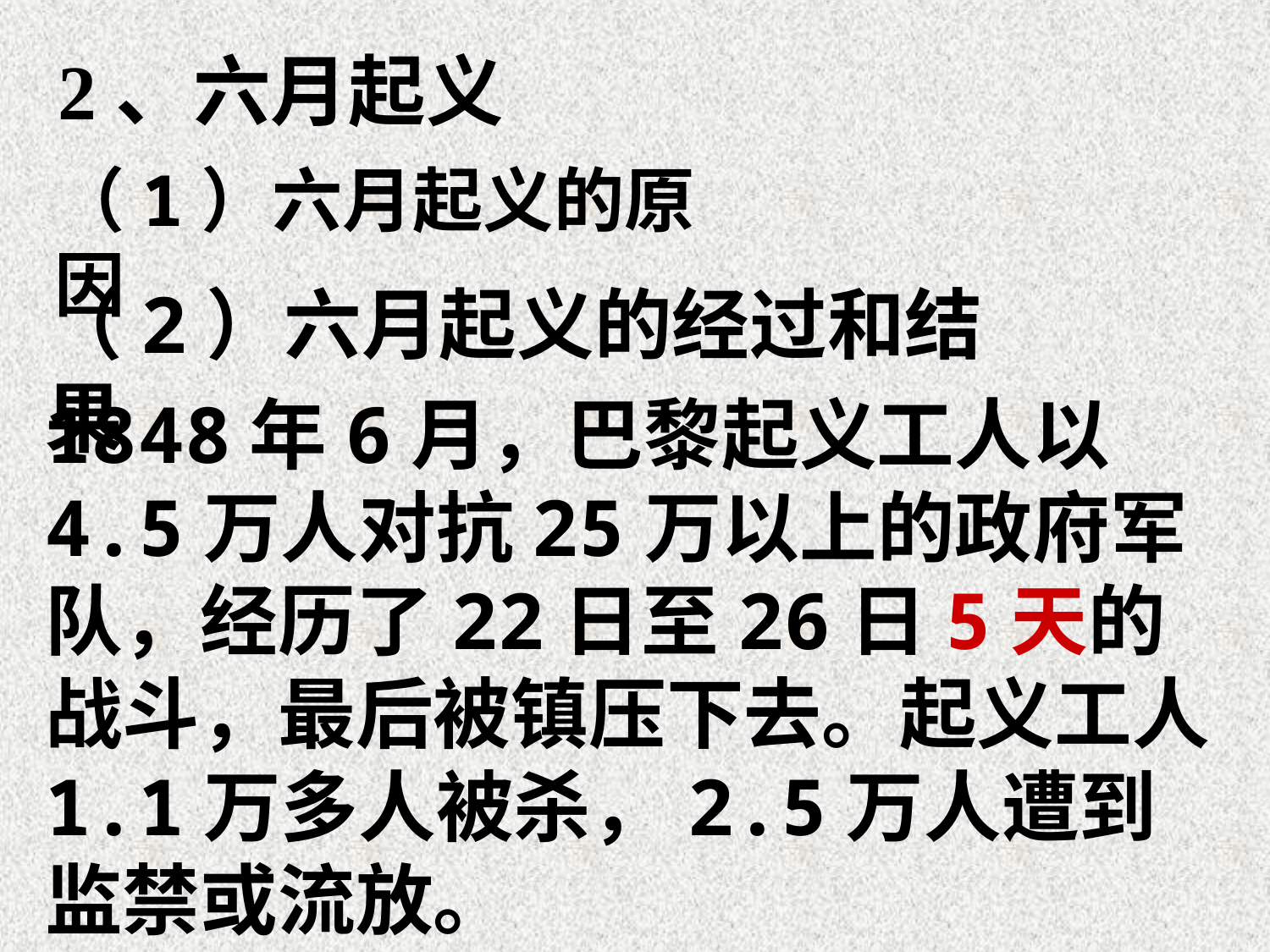

2、六月起义
（1）六月起义的原因
（2）六月起义的经过和结果
1848年6月，巴黎起义工人以4.5万人对抗25万以上的政府军队，经历了22日至26日5天的战斗，最后被镇压下去。起义工人1.1万多人被杀，2.5万人遭到监禁或流放。